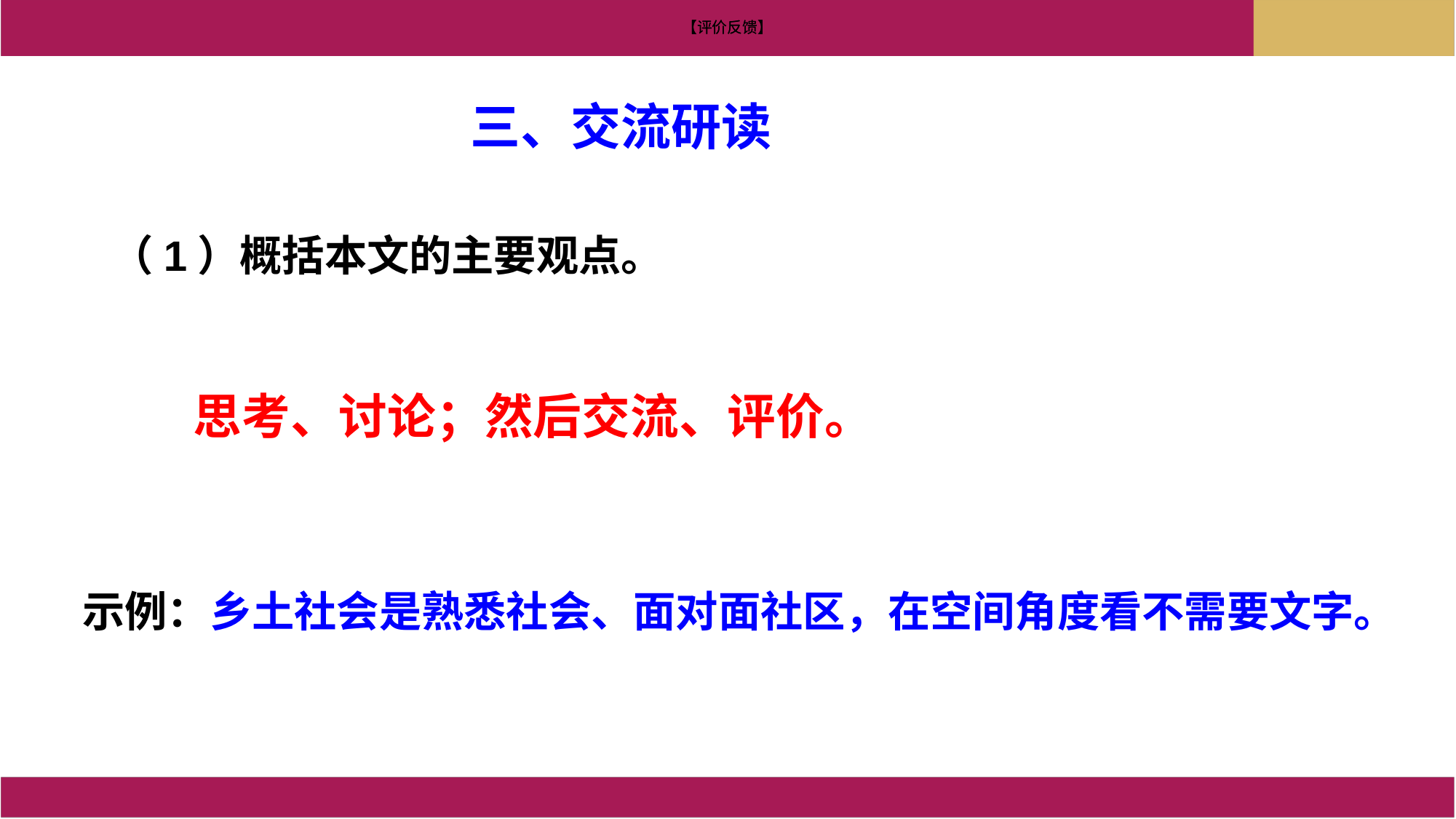

【评价反馈】
【评价反馈】
三、交流研读
（1）概括本文的主要观点。

思考、讨论；然后交流、评价。
示例：乡土社会是熟悉社会、面对面社区，在空间角度看不需要文字。